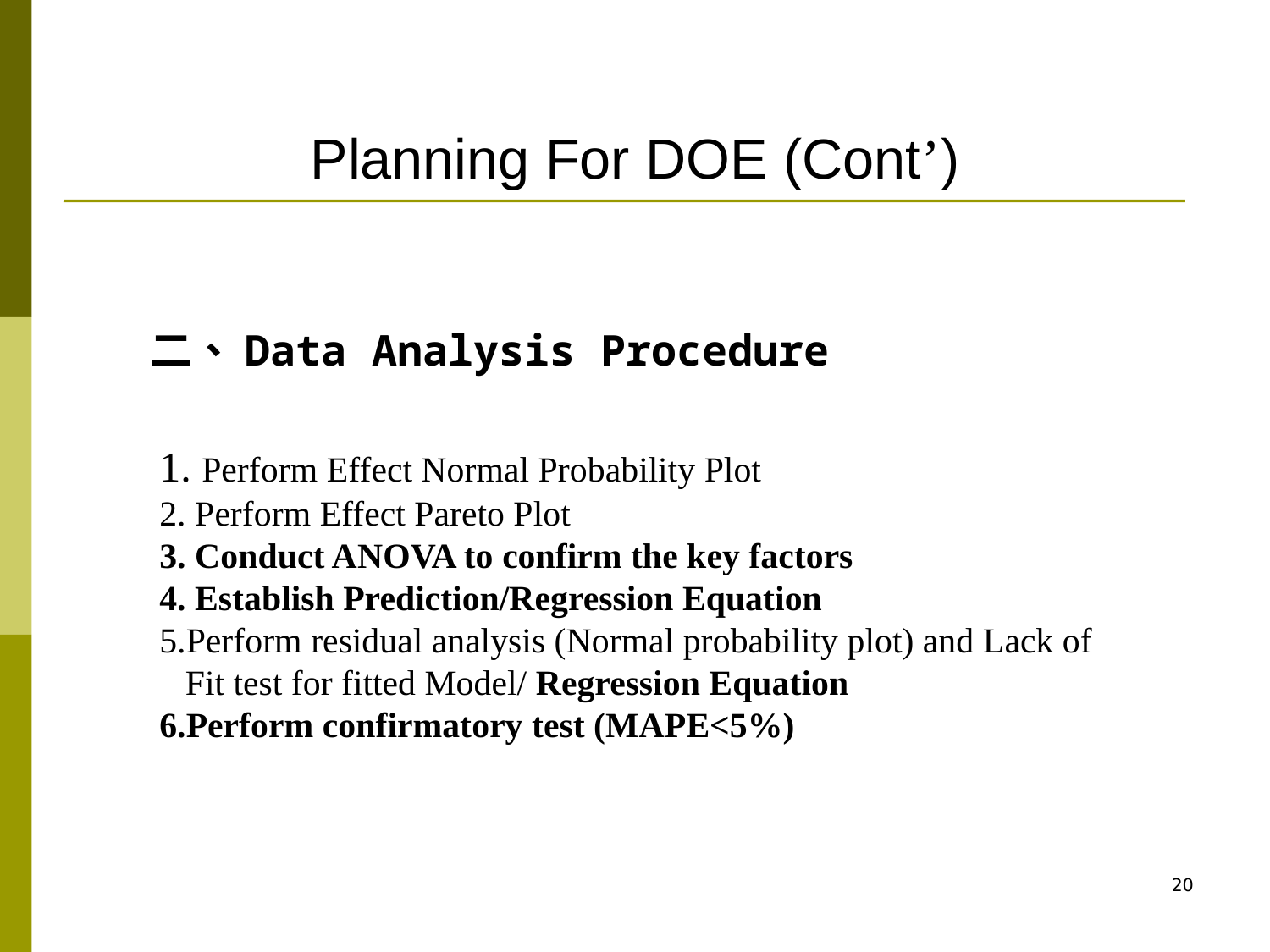

# Planning For DOE (Cont’)
二、Data Analysis Procedure
 Perform Effect Normal Probability Plot
 Perform Effect Pareto Plot
 Conduct ANOVA to confirm the key factors
 Establish Prediction/Regression Equation
Perform residual analysis (Normal probability plot) and Lack of Fit test for fitted Model/ Regression Equation
Perform confirmatory test (MAPE<5%)
20